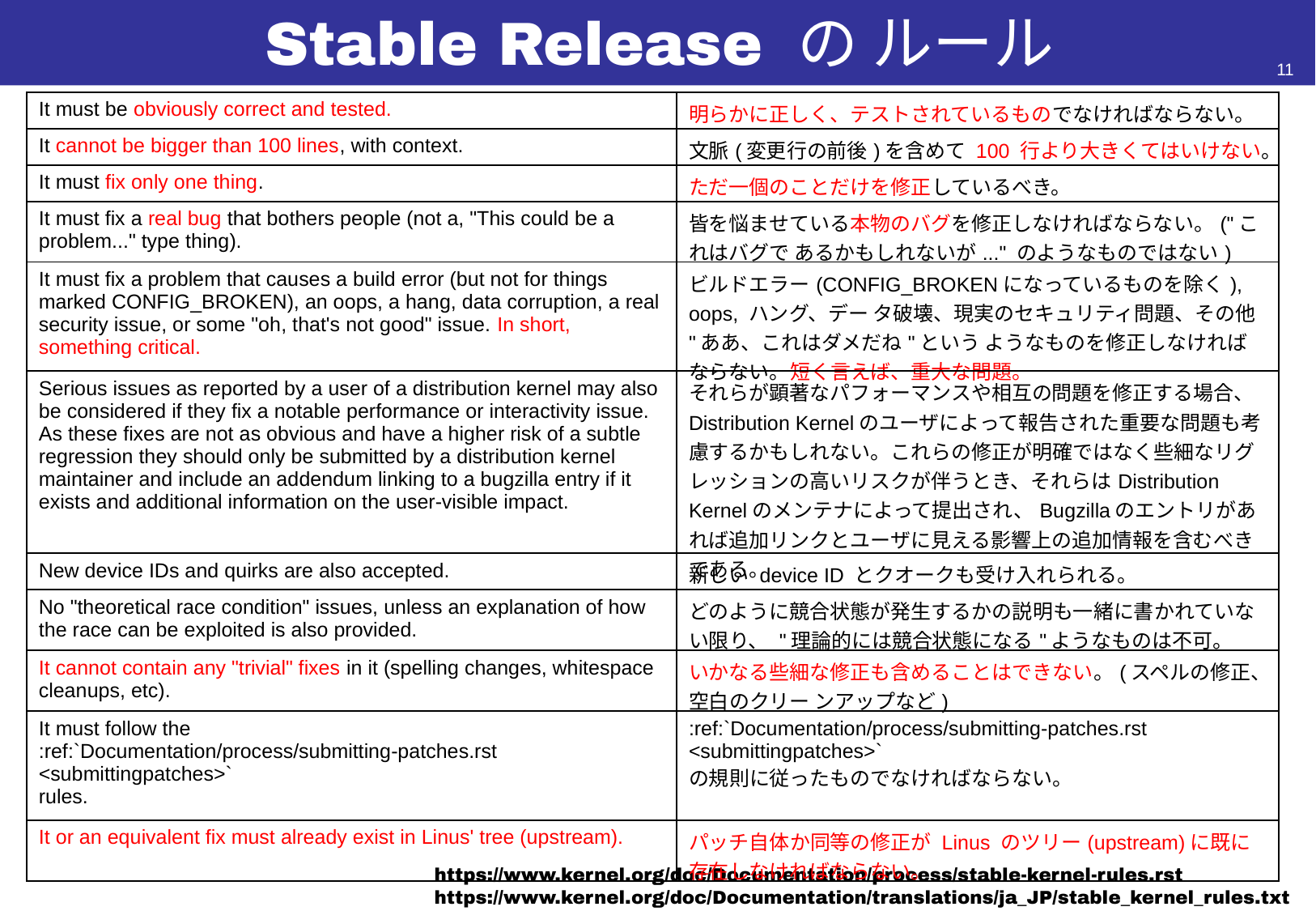

# Stable Release の ルール
11
| It must be obviously correct and tested. | 明らかに正しく、テストされているものでなければならない。 |
| --- | --- |
| It cannot be bigger than 100 lines, with context. | 文脈(変更行の前後)を含めて 100 行より大きくてはいけない。 |
| It must fix only one thing. | ただ一個のことだけを修正しているべき。 |
| It must fix a real bug that bothers people (not a, "This could be a problem..." type thing). | 皆を悩ませている本物のバグを修正しなければならない。("これはバグで あるかもしれないが..." のようなものではない) |
| It must fix a problem that causes a build error (but not for things marked CONFIG\_BROKEN), an oops, a hang, data corruption, a real security issue, or some "oh, that's not good" issue. In short, something critical. | ビルドエラー(CONFIG\_BROKENになっているものを除く), oops, ハング、デー タ破壊、現実のセキュリティ問題、その他 "ああ、これはダメだね"という ようなものを修正しなければならない。短く言えば、重大な問題。 |
| Serious issues as reported by a user of a distribution kernel may also be considered if they fix a notable performance or interactivity issue. As these fixes are not as obvious and have a higher risk of a subtle regression they should only be submitted by a distribution kernel maintainer and include an addendum linking to a bugzilla entry if it exists and additional information on the user-visible impact. | それらが顕著なパフォーマンスや相互の問題を修正する場合、Distribution Kernelのユーザによって報告された重要な問題も考慮するかもしれない。これらの修正が明確ではなく些細なリグレッションの高いリスクが伴うとき、それらはDistribution Kernelのメンテナによって提出され、Bugzillaのエントリがあれば追加リンクとユーザに見える影響上の追加情報を含むべきである。 |
| New device IDs and quirks are also accepted. | 新しい device ID とクオークも受け入れられる。 |
| No "theoretical race condition" issues, unless an explanation of how the race can be exploited is also provided. | どのように競合状態が発生するかの説明も一緒に書かれていない限り、 "理論的には競合状態になる"ようなものは不可。 |
| It cannot contain any "trivial" fixes in it (spelling changes, whitespace cleanups, etc). | いかなる些細な修正も含めることはできない。(スペルの修正、空白のクリー ンアップなど) |
| It must follow the :ref:`Documentation/process/submitting-patches.rst <submittingpatches>` rules. | :ref:`Documentation/process/submitting-patches.rst <submittingpatches>` の規則に従ったものでなければならない。 |
| It or an equivalent fix must already exist in Linus' tree (upstream). | パッチ自体か同等の修正が Linus のツリー(upstream)に既に存在しなければならない。 |
https://www.kernel.org/doc/Documentation/process/stable-kernel-rules.rst
https://www.kernel.org/doc/Documentation/translations/ja_JP/stable_kernel_rules.txt